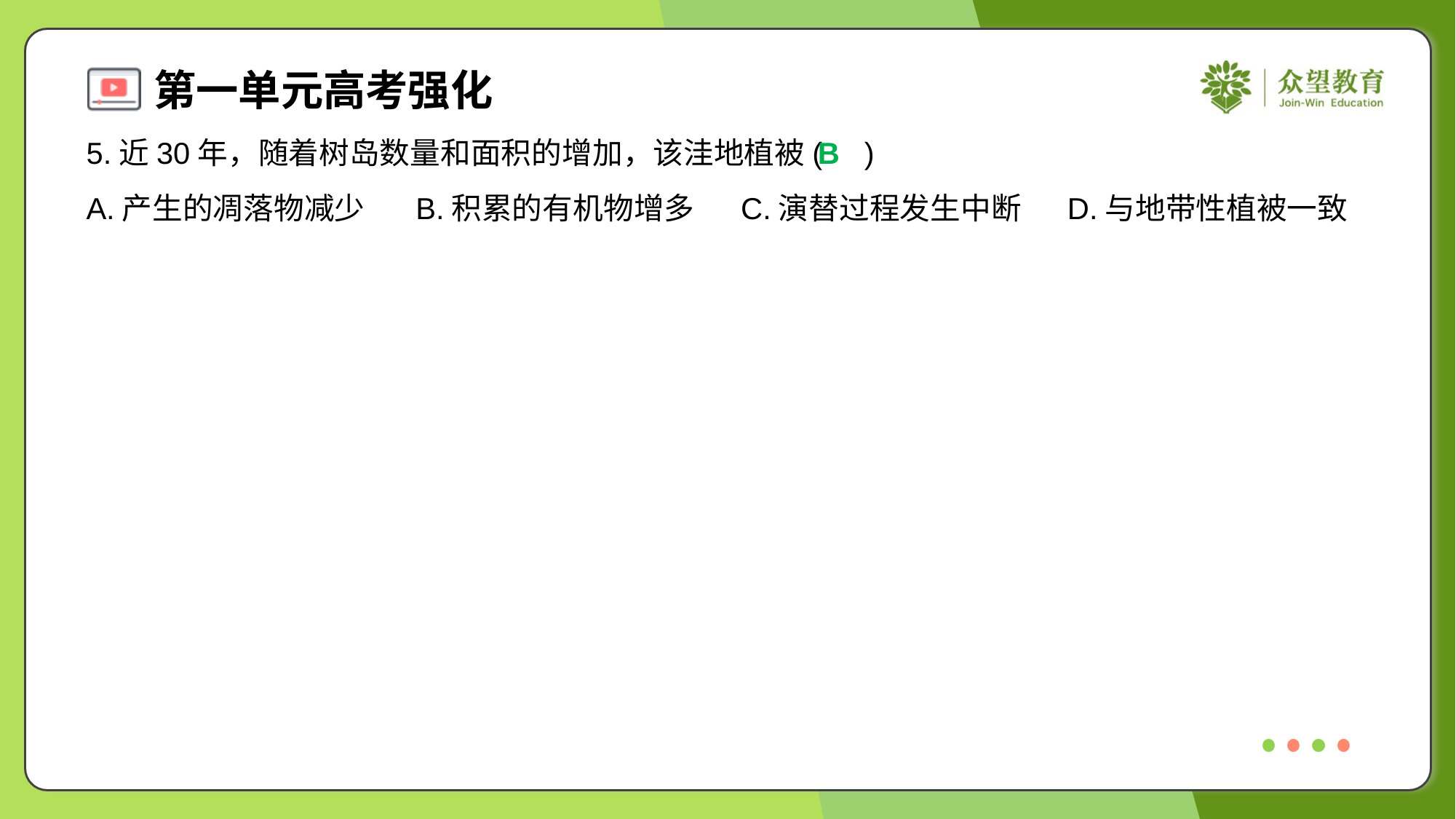

5.近30年，随着树岛数量和面积的增加，该洼地植被(     )
B
A.产生的凋落物减少	B.积累的有机物增多	C.演替过程发生中断	D.与地带性植被一致